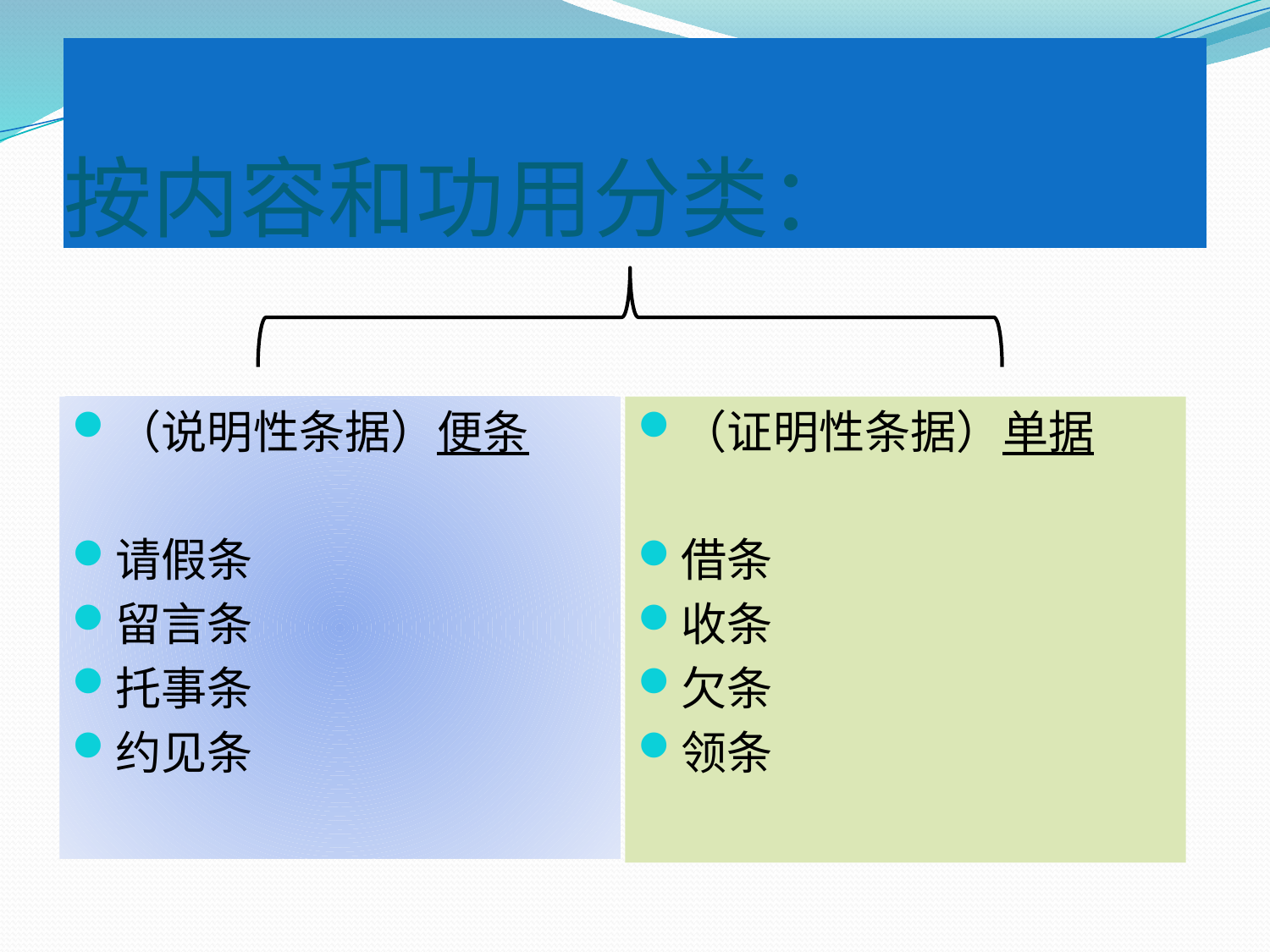

# 按内容和功用分类：
（说明性条据）便条

请假条
留言条
托事条
约见条
（证明性条据）单据

借条
收条
欠条
领条